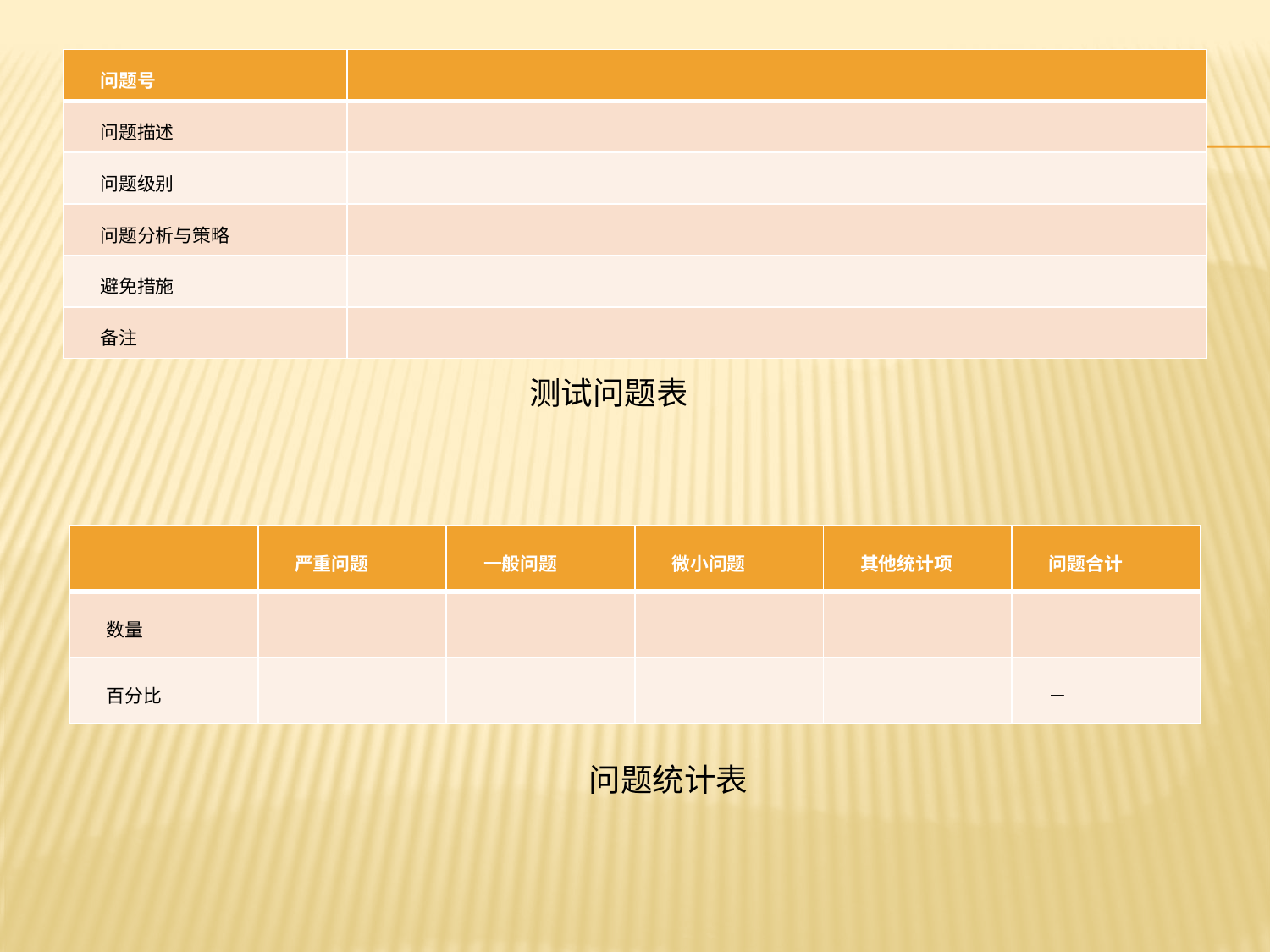

| 问题号 |  |
| --- | --- |
| 问题描述 |  |
| 问题级别 |  |
| 问题分析与策略 |  |
| 避免措施 |  |
| 备注 |  |
测试问题表
|  | 严重问题 | 一般问题 | 微小问题 | 其他统计项 | 问题合计 |
| --- | --- | --- | --- | --- | --- |
| 数量 |  |  |  |  |  |
| 百分比 |  |  |  |  | － |
问题统计表